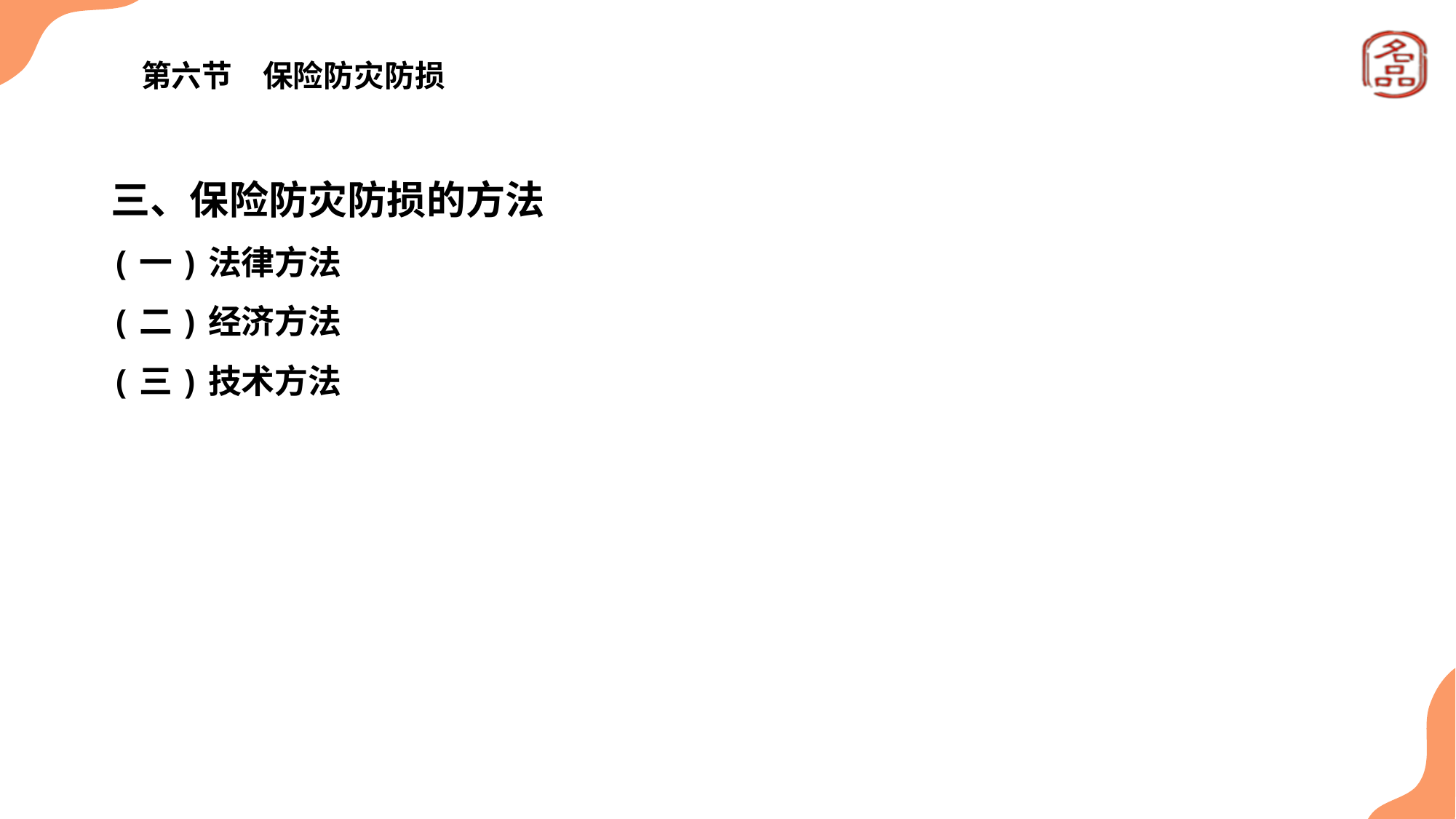

# 第六节　保险防灾防损
三、保险防灾防损的方法
(一)法律方法
(二)经济方法
(三)技术方法